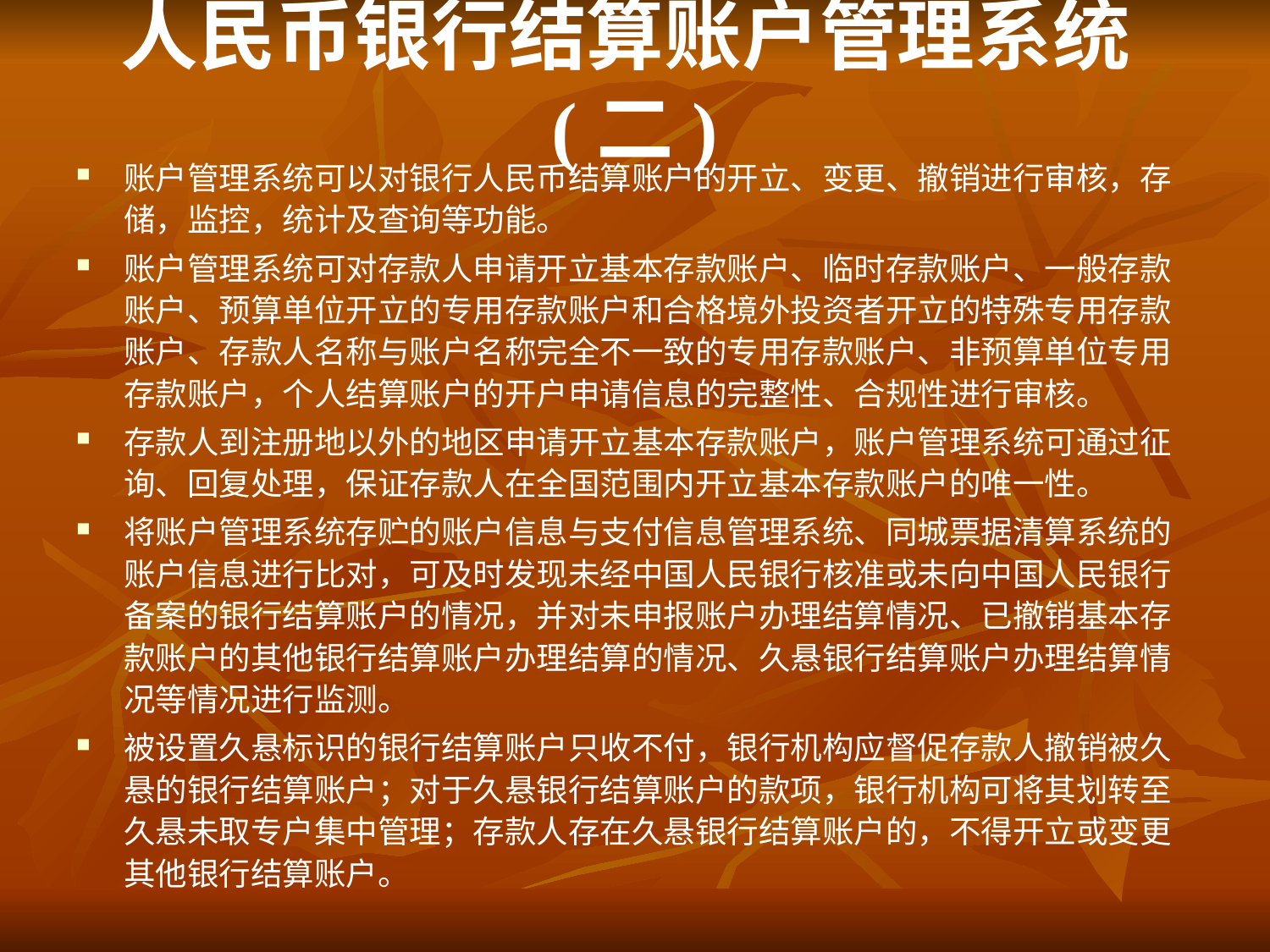

# 人民币银行结算账户管理系统(二)
账户管理系统可以对银行人民币结算账户的开立、变更、撤销进行审核，存储，监控，统计及查询等功能。
账户管理系统可对存款人申请开立基本存款账户、临时存款账户、一般存款账户、预算单位开立的专用存款账户和合格境外投资者开立的特殊专用存款账户、存款人名称与账户名称完全不一致的专用存款账户、非预算单位专用存款账户，个人结算账户的开户申请信息的完整性、合规性进行审核。
存款人到注册地以外的地区申请开立基本存款账户，账户管理系统可通过征询、回复处理，保证存款人在全国范围内开立基本存款账户的唯一性。
将账户管理系统存贮的账户信息与支付信息管理系统、同城票据清算系统的账户信息进行比对，可及时发现未经中国人民银行核准或未向中国人民银行备案的银行结算账户的情况，并对未申报账户办理结算情况、已撤销基本存款账户的其他银行结算账户办理结算的情况、久悬银行结算账户办理结算情况等情况进行监测。
被设置久悬标识的银行结算账户只收不付，银行机构应督促存款人撤销被久悬的银行结算账户；对于久悬银行结算账户的款项，银行机构可将其划转至久悬未取专户集中管理；存款人存在久悬银行结算账户的，不得开立或变更其他银行结算账户。